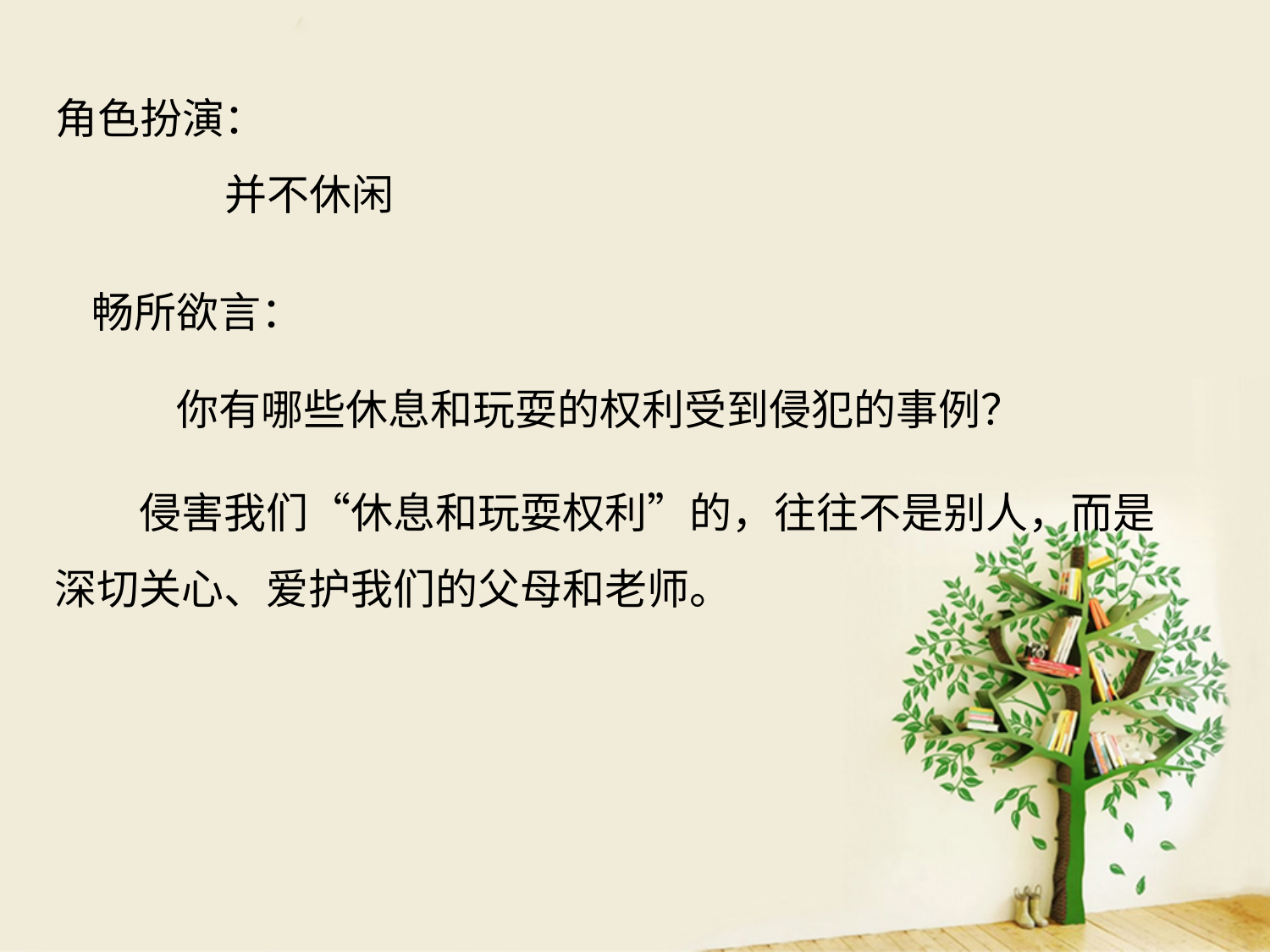

# 角色扮演： 　　　　并不休闲
畅所欲言：
　　你有哪些休息和玩耍的权利受到侵犯的事例？
　　侵害我们“休息和玩耍权利”的，往往不是别人，而是深切关心、爱护我们的父母和老师。